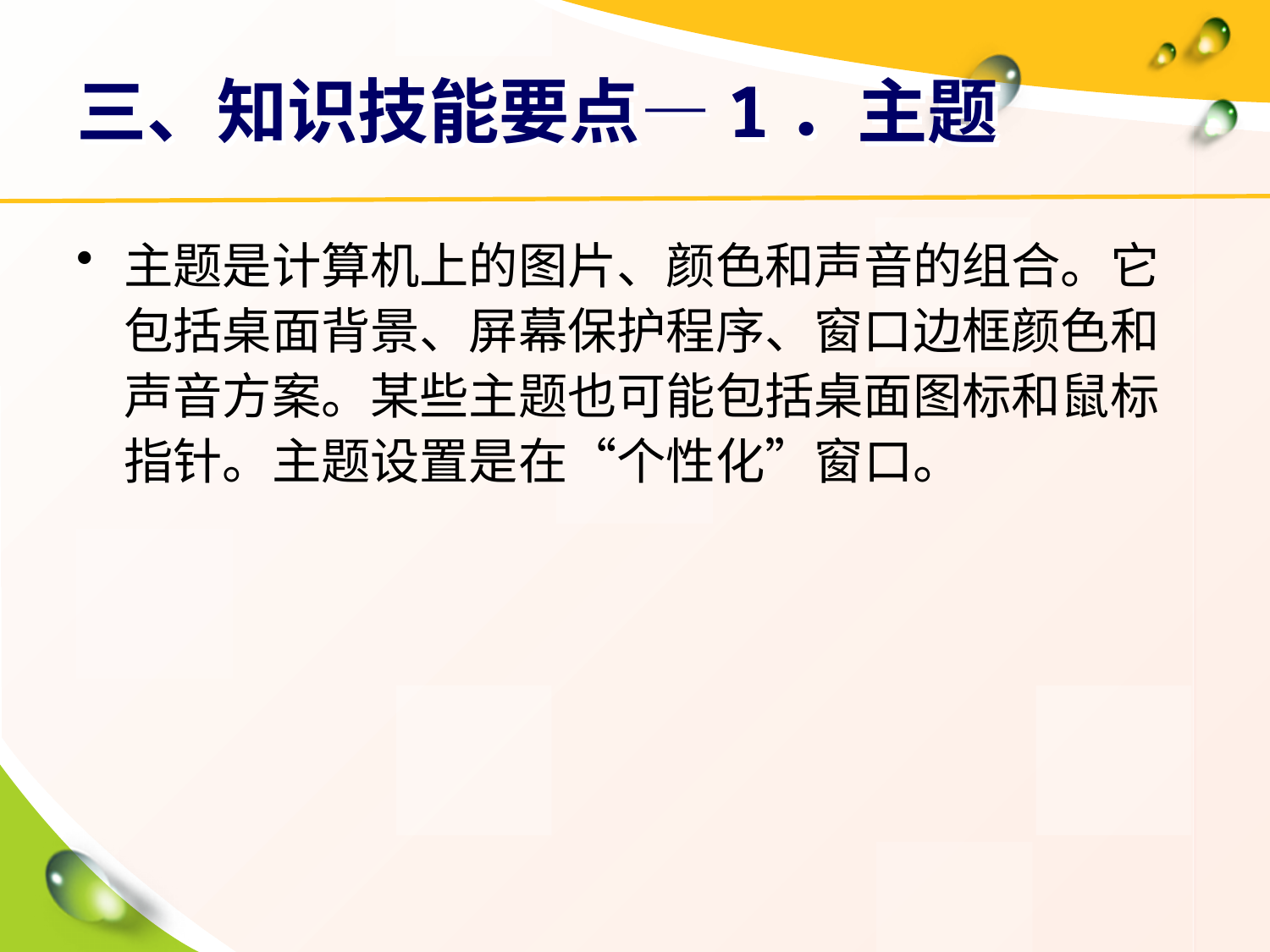

# 三、知识技能要点—1．主题
主题是计算机上的图片、颜色和声音的组合。它包括桌面背景、屏幕保护程序、窗口边框颜色和声音方案。某些主题也可能包括桌面图标和鼠标指针。主题设置是在“个性化”窗口。